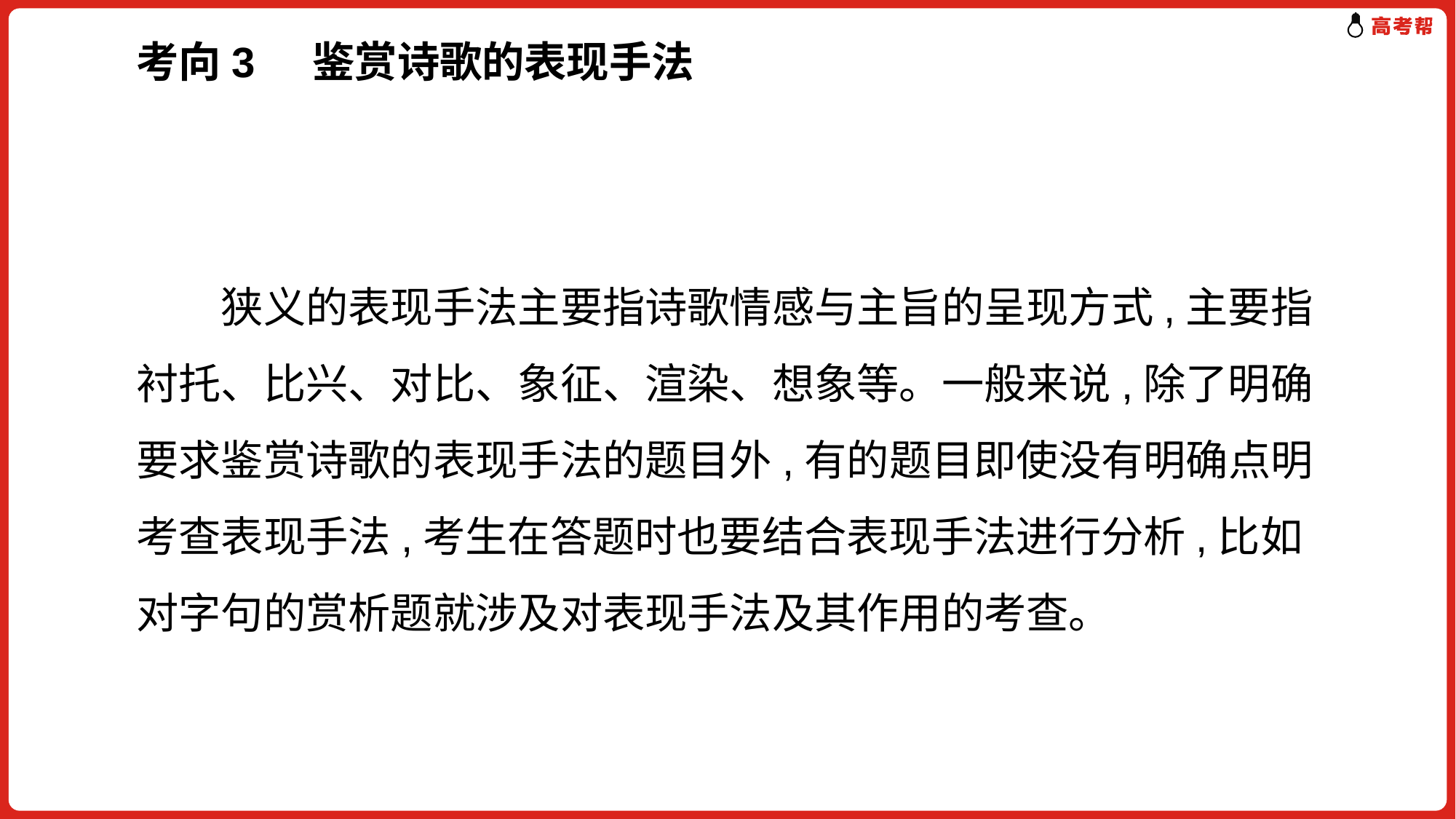

# 考向3    鉴赏诗歌的表现手法
　　狭义的表现手法主要指诗歌情感与主旨的呈现方式,主要指衬托、比兴、对比、象征、渲染、想象等。一般来说,除了明确要求鉴赏诗歌的表现手法的题目外,有的题目即使没有明确点明考查表现手法,考生在答题时也要结合表现手法进行分析,比如对字句的赏析题就涉及对表现手法及其作用的考查。